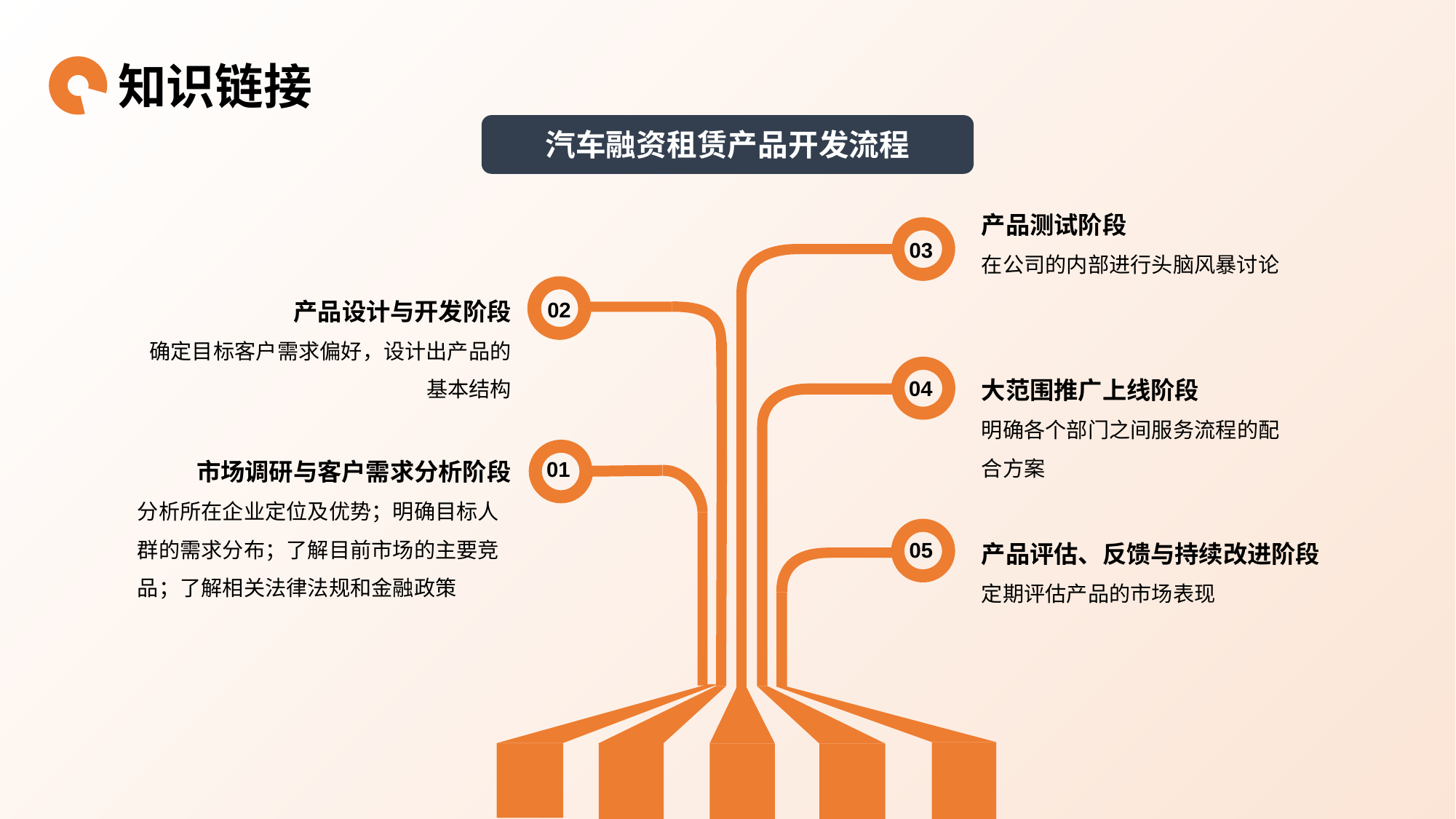

知识链接

汽车融资租赁产品开发流程

产品测试阶段
在公司的内部进行头脑风暴讨论
03

产品设计与开发阶段
确定目标客户需求偏好，设计出产品的基本结构

02
大范围推广上线阶段
明确各个部门之间服务流程的配合方案

04
 市场调研与客户需求分析阶段
分析所在企业定位及优势；明确目标人群的需求分布；了解目前市场的主要竞品；了解相关法律法规和金融政策

01

产品评估、反馈与持续改进阶段
定期评估产品的市场表现
05